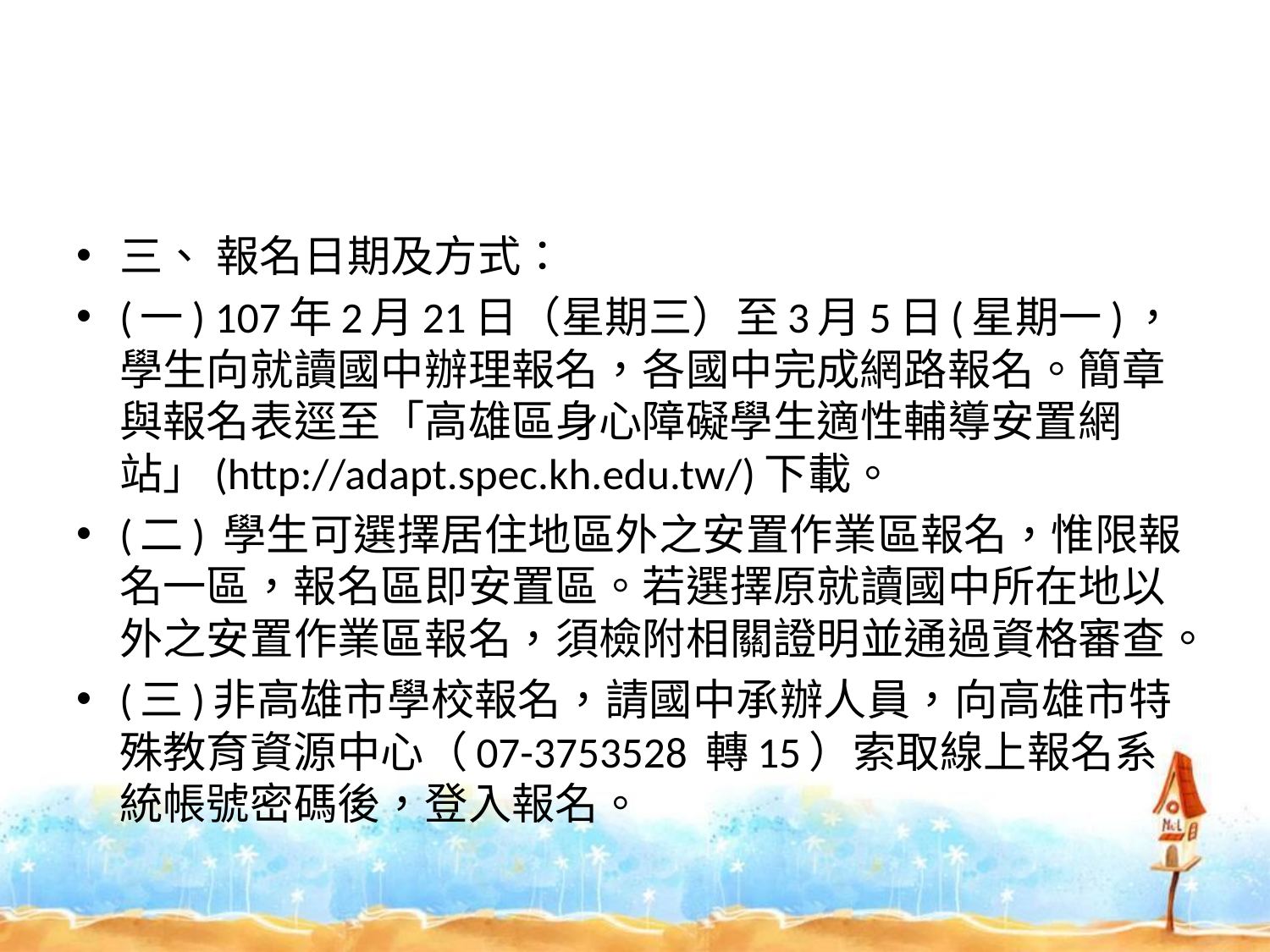

#
三、 報名日期及方式：
(一) 107年2月21日（星期三）至3月5日(星期一)，學生向就讀國中辦理報名，各國中完成網路報名。簡章與報名表逕至「高雄區身心障礙學生適性輔導安置網站」(http://adapt.spec.kh.edu.tw/)下載。
(二) 學生可選擇居住地區外之安置作業區報名，惟限報名一區，報名區即安置區。若選擇原就讀國中所在地以外之安置作業區報名，須檢附相關證明並通過資格審查。
(三)非高雄市學校報名，請國中承辦人員，向高雄市特殊教育資源中心（07-3753528 轉15）索取線上報名系統帳號密碼後，登入報名。